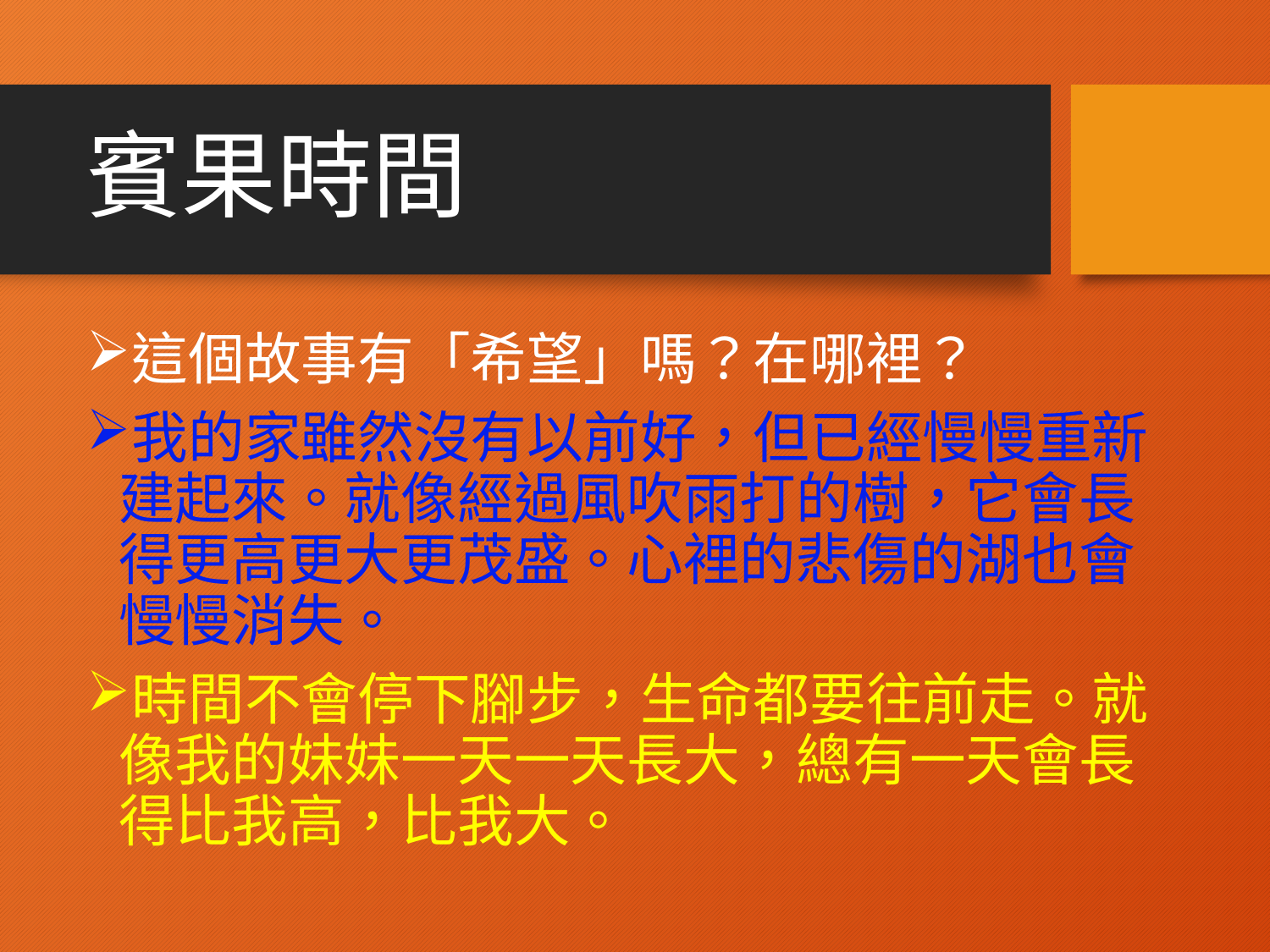

# 賓果時間
這個故事有「希望」嗎？在哪裡？
我的家雖然沒有以前好，但已經慢慢重新建起來。就像經過風吹雨打的樹，它會長得更高更大更茂盛。心裡的悲傷的湖也會慢慢消失。
時間不會停下腳步，生命都要往前走。就像我的妹妹一天一天長大，總有一天會長得比我高，比我大。